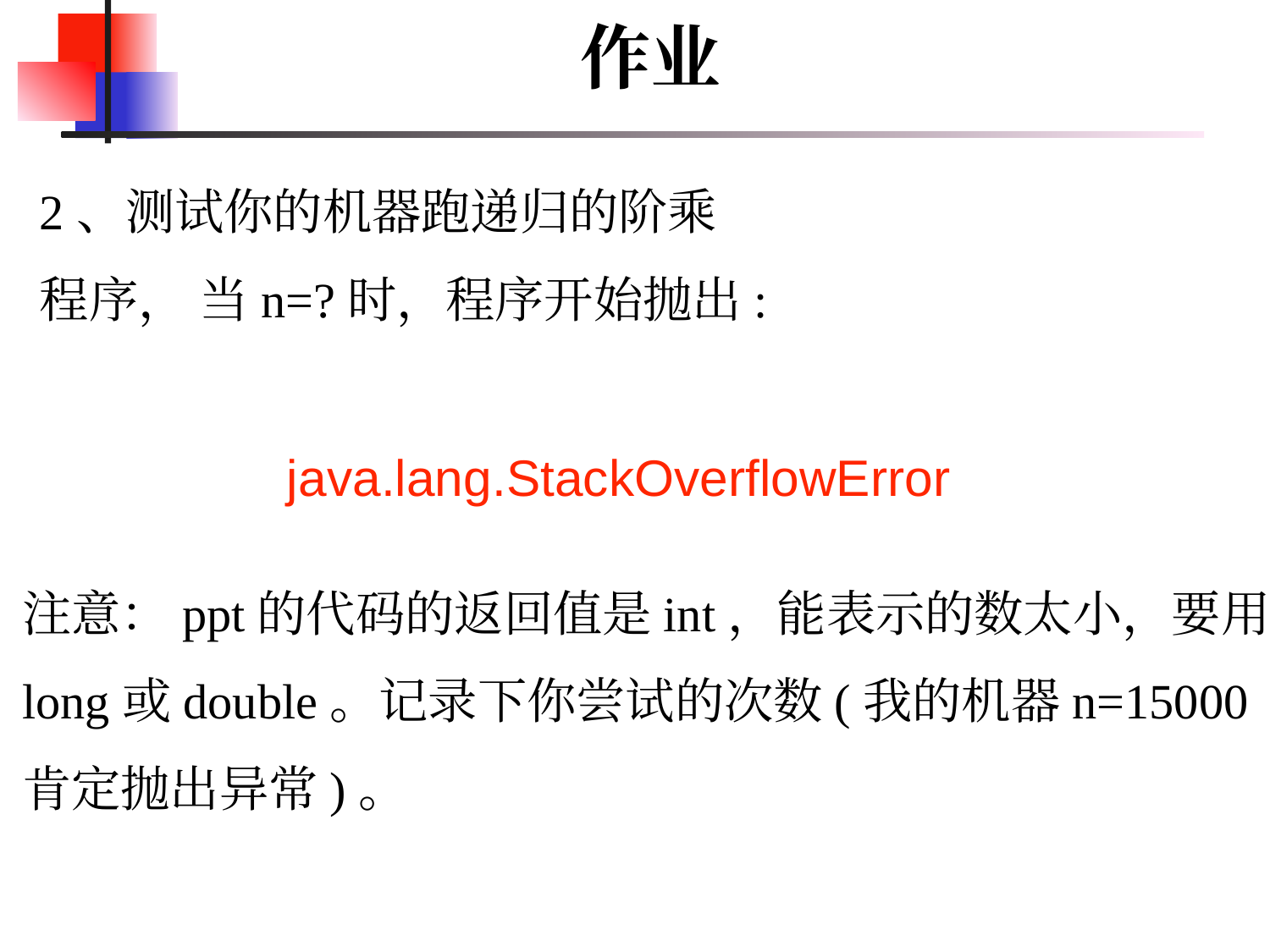

作业
2、测试你的机器跑递归的阶乘
程序， 当n=?时，程序开始抛出:
java.lang.StackOverflowError
注意：ppt的代码的返回值是int，能表示的数太小，要用
long或double。记录下你尝试的次数(我的机器n=15000
肯定抛出异常)。